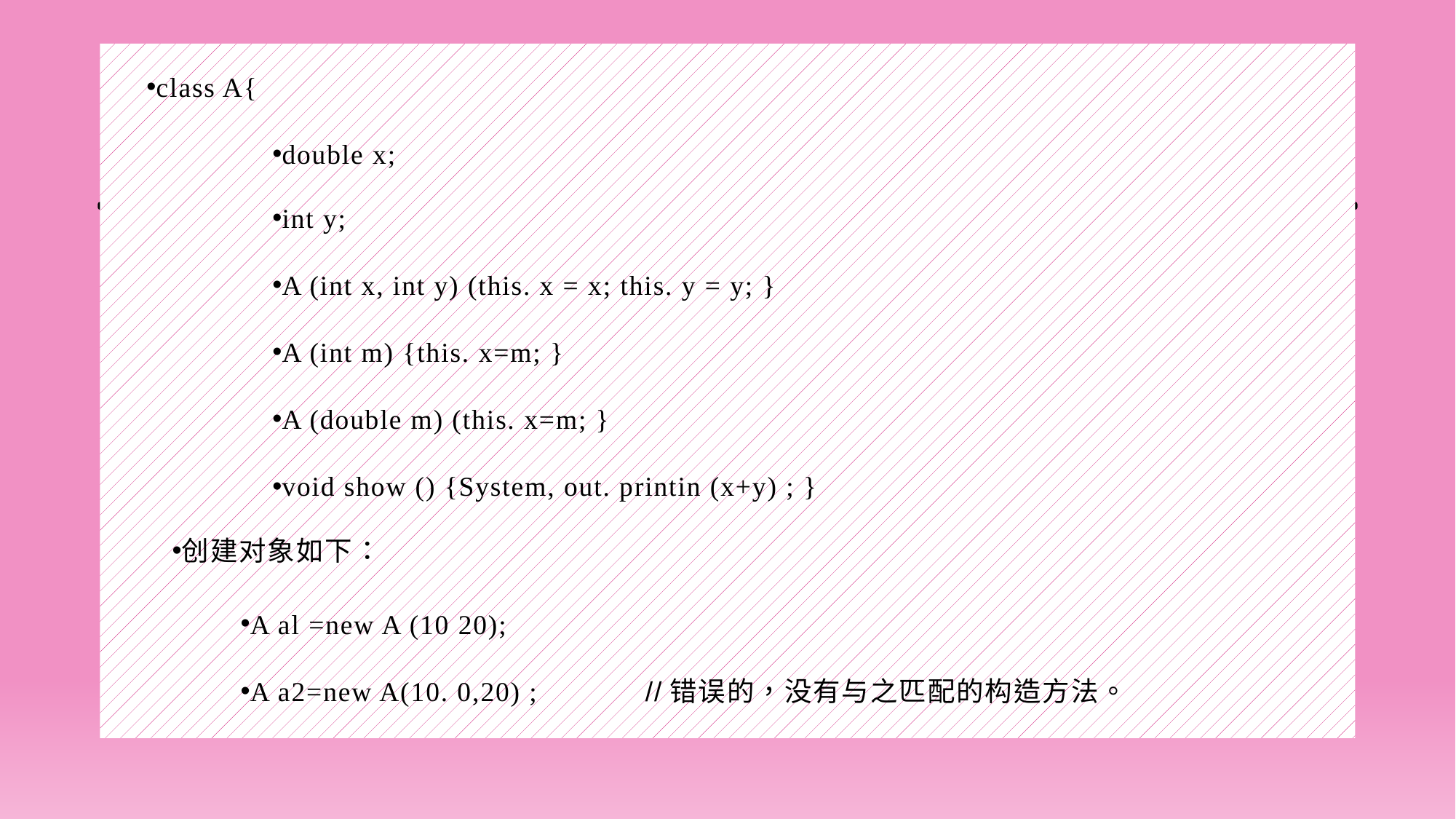

#
class A{
double x;
int y;
A (int x, int y) (this. x = x; this. y = y; }
A (int m) {this. x=m; }
A (double m) (this. x=m; }
void show () {System, out. printin (x+y) ; }
创建对象如下：
A al =new A (10 20);
A a2=new A(10. 0,20) ;	//错误的，没有与之匹配的构造方法。